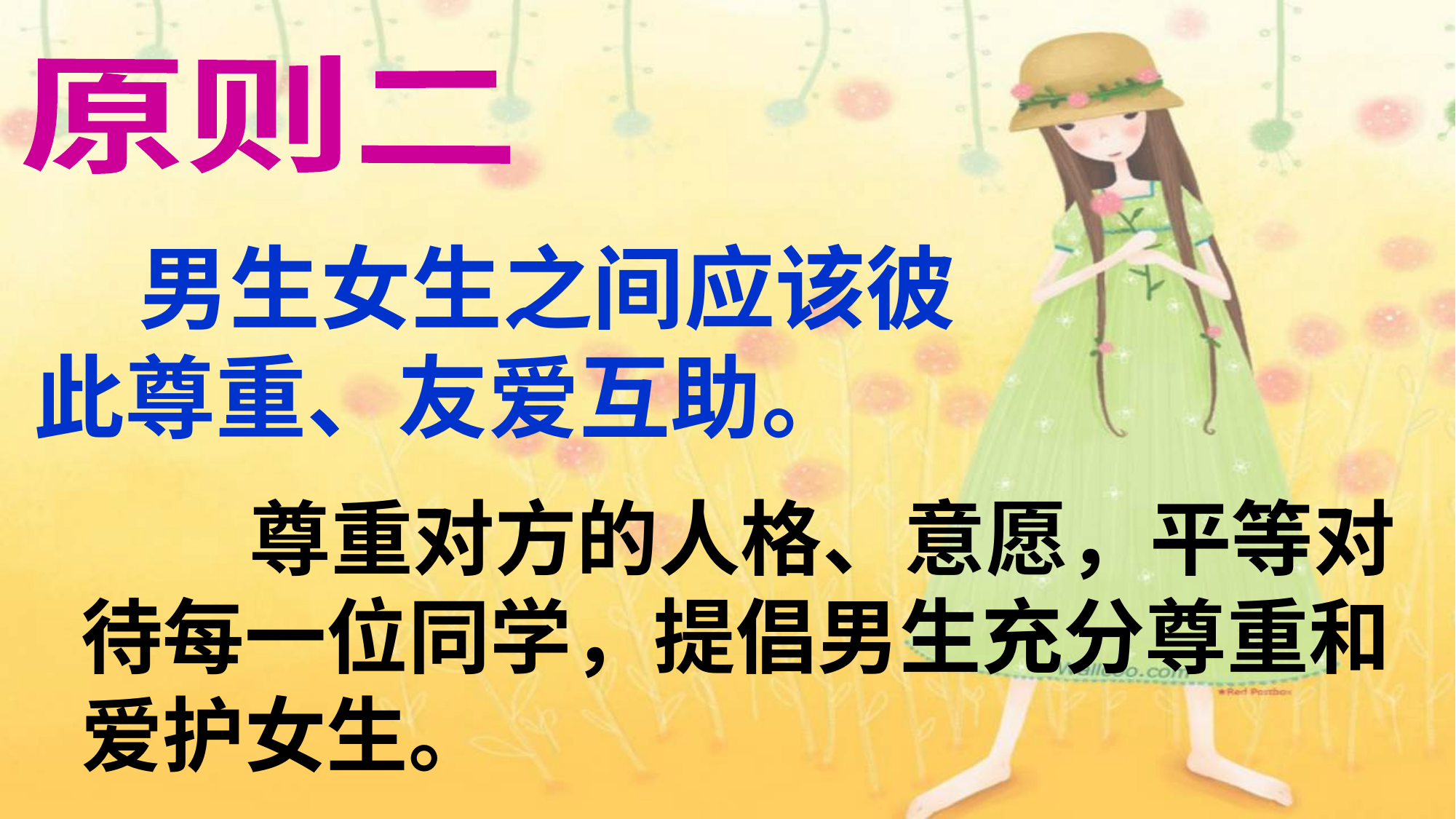

原则二
    男生女生之间应该彼此尊重、友爱互助。
        尊重对方的人格、意愿，平等对待每一位同学，提倡男生充分尊重和爱护女生。